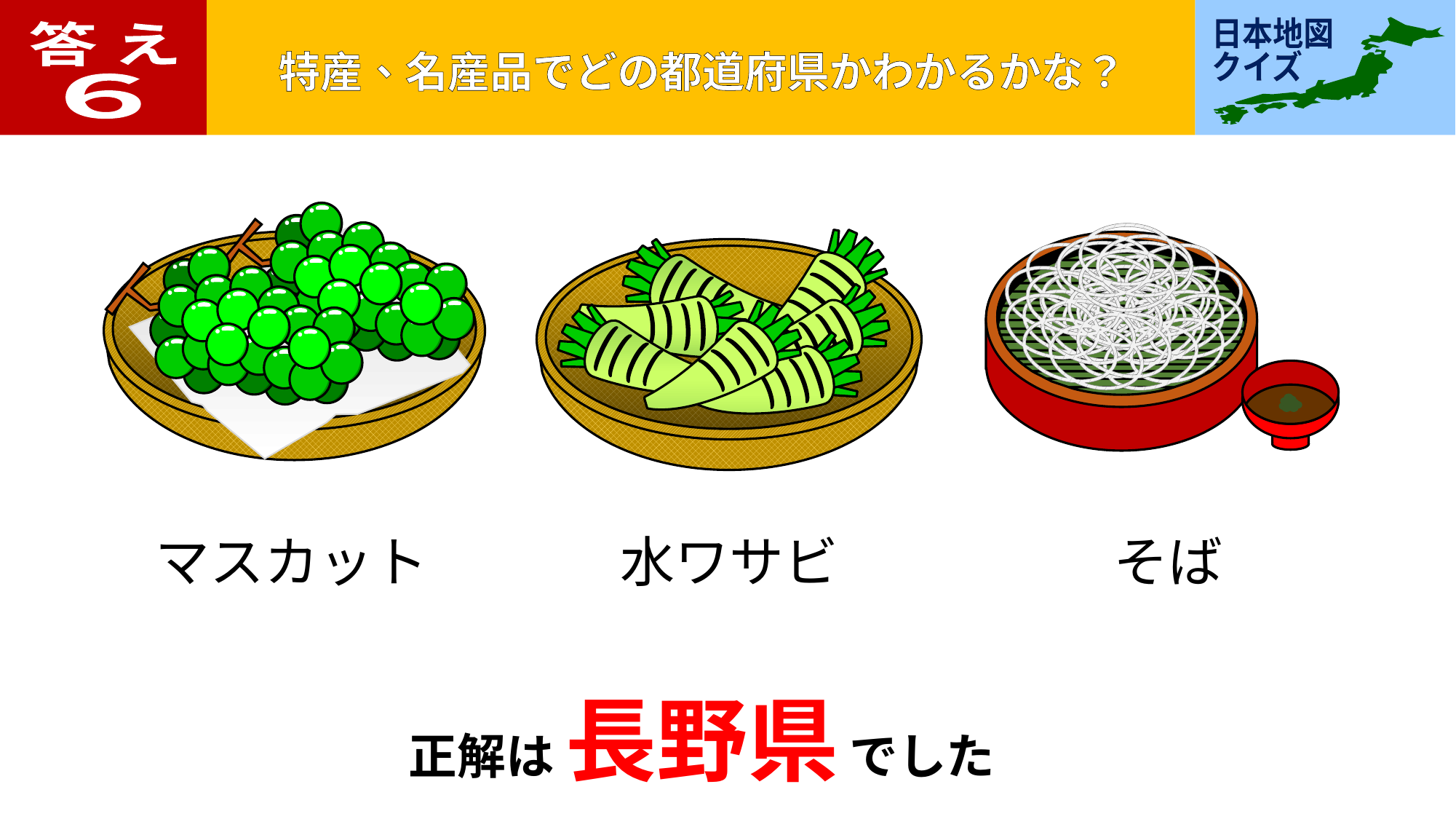

答 え
６

マスカット
水ワサビ
そば
正解は 長野県 でした